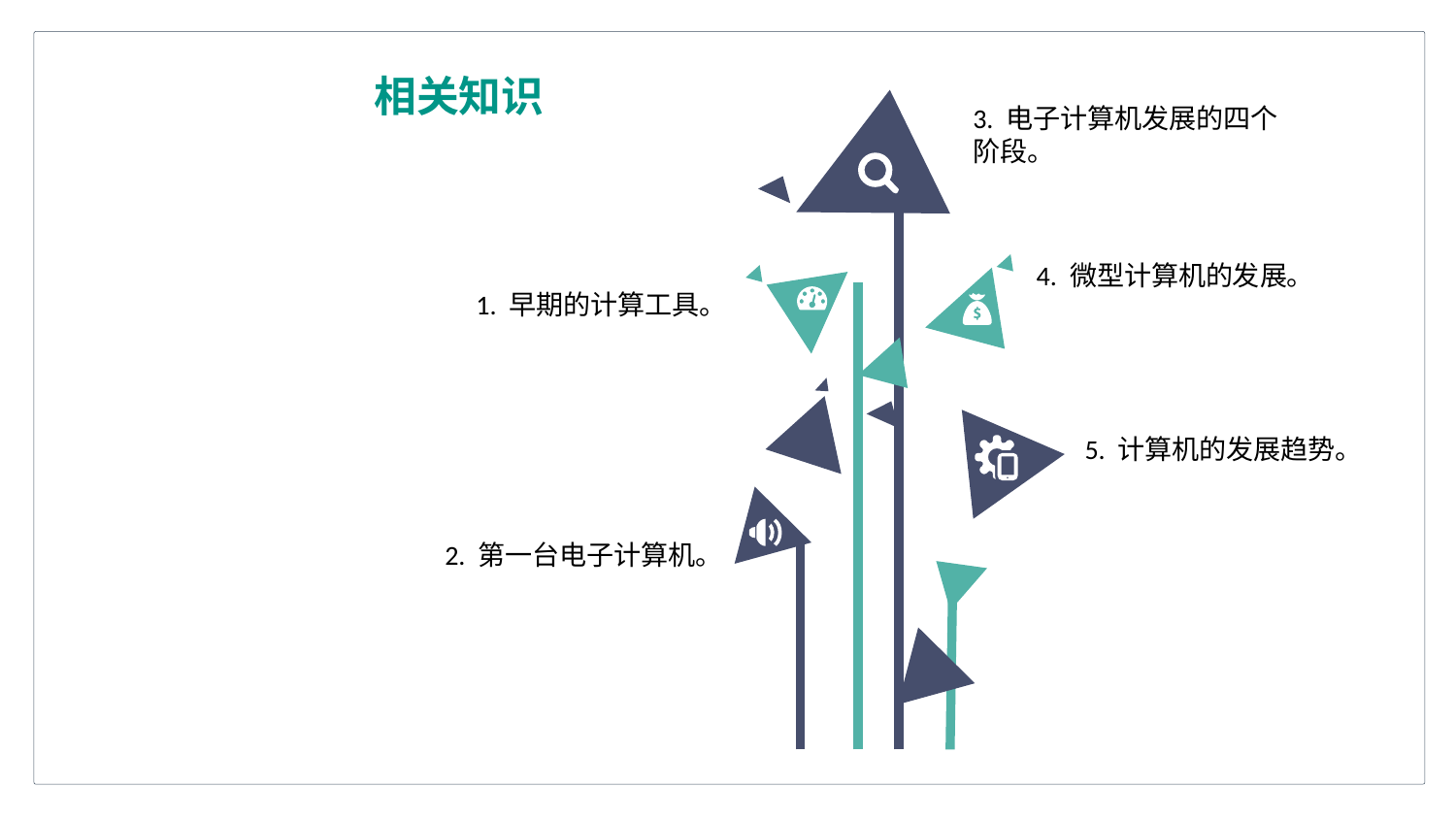

相关知识
3. 电子计算机发展的四个阶段。

4. 微型计算机的发展。

1. 早期的计算工具。

5. 计算机的发展趋势。

2. 第一台电子计算机。